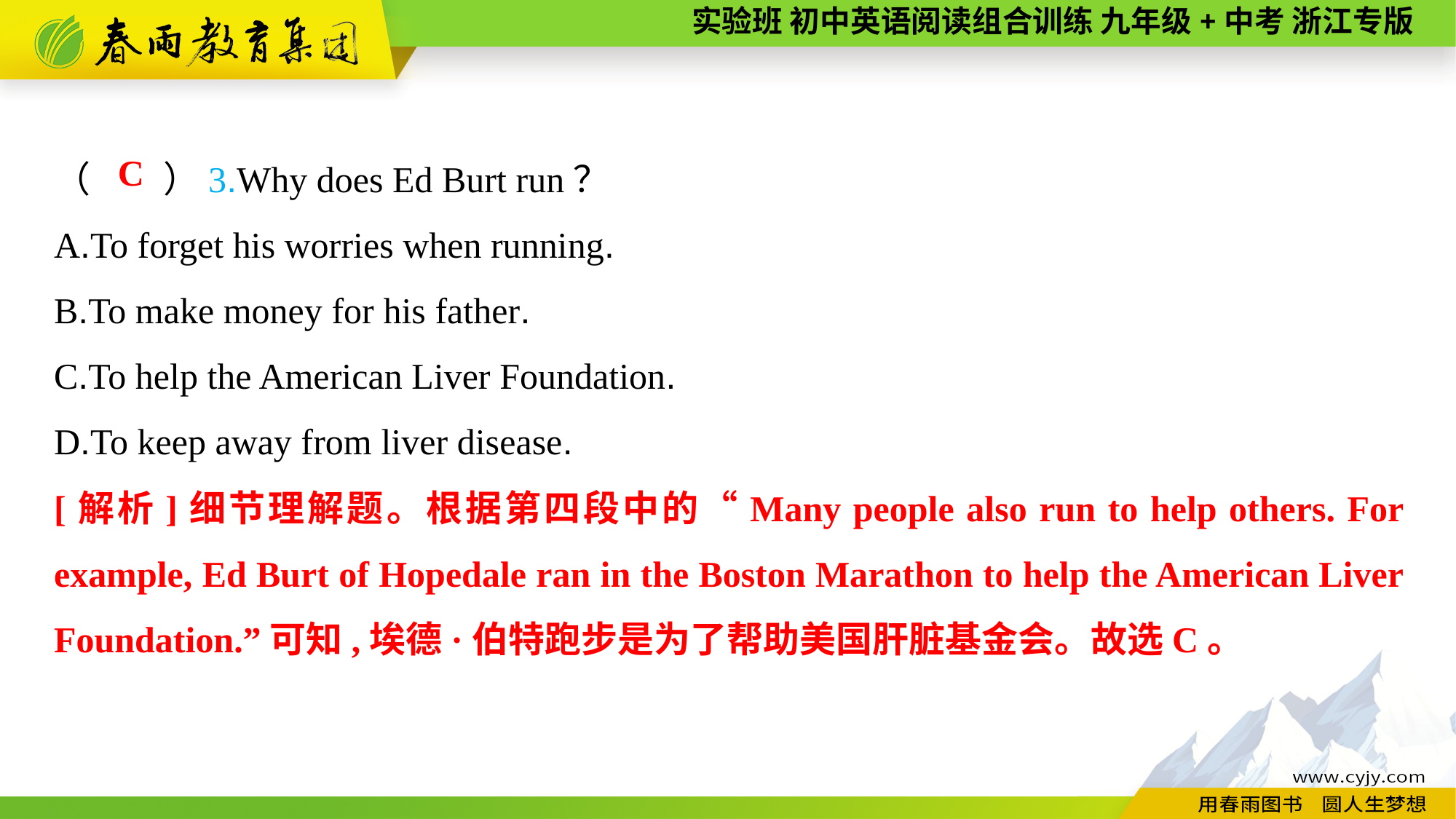

（　　）3.Why does Ed Burt run？
A.To forget his worries when running.
B.To make money for his father.
C.To help the American Liver Foundation.
D.To keep away from liver disease.
C
[解析]细节理解题。根据第四段中的“Many people also run to help others. For example, Ed Burt of Hopedale ran in the Boston Marathon to help the American Liver Foundation.”可知,埃德·伯特跑步是为了帮助美国肝脏基金会。故选C。